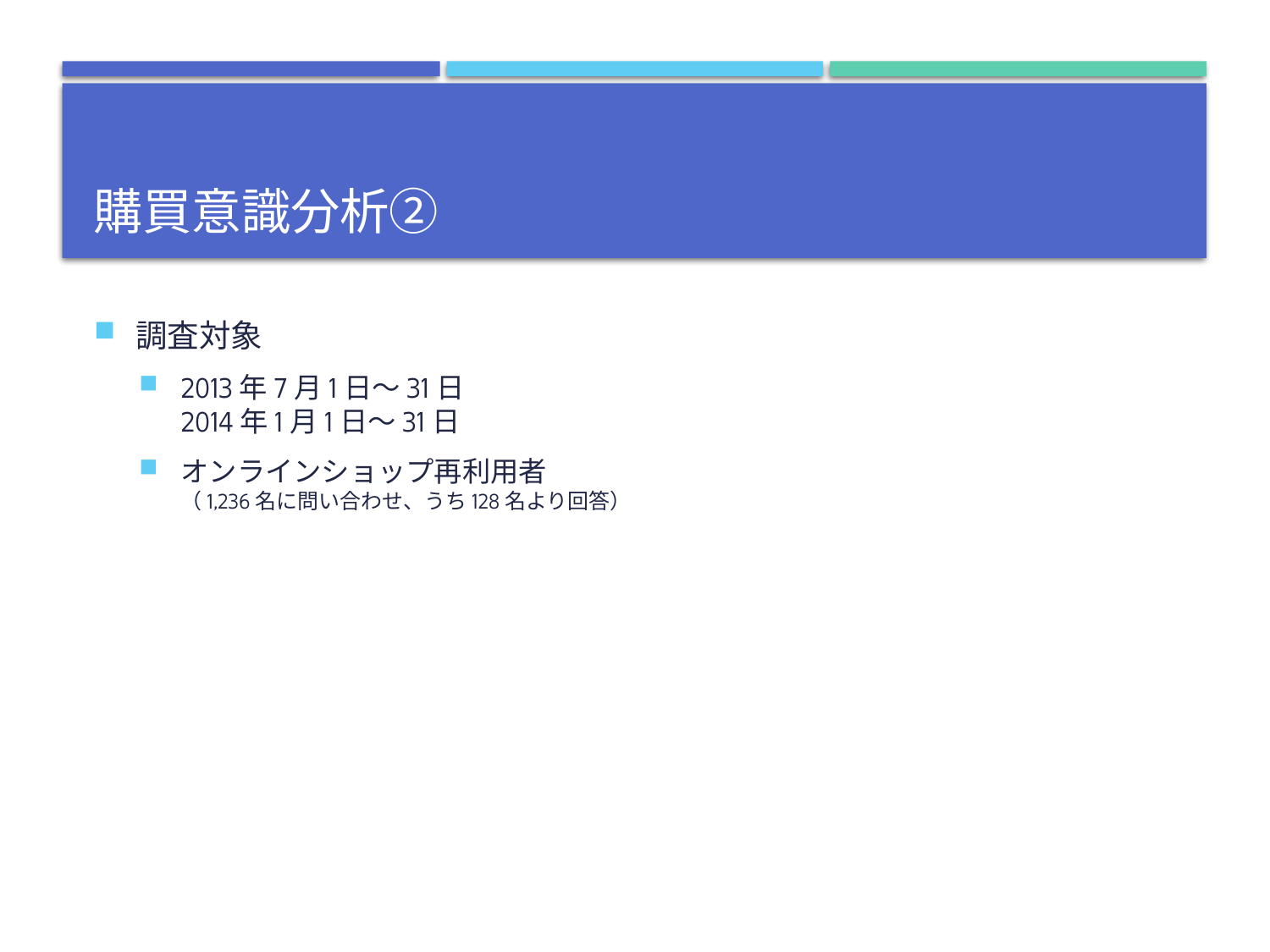

# 購買意識分析②
調査対象
2013年7月1日～31日
2014年1月1日～31日
オンラインショップ再利用者
（1,236名に問い合わせ、うち128名より回答）